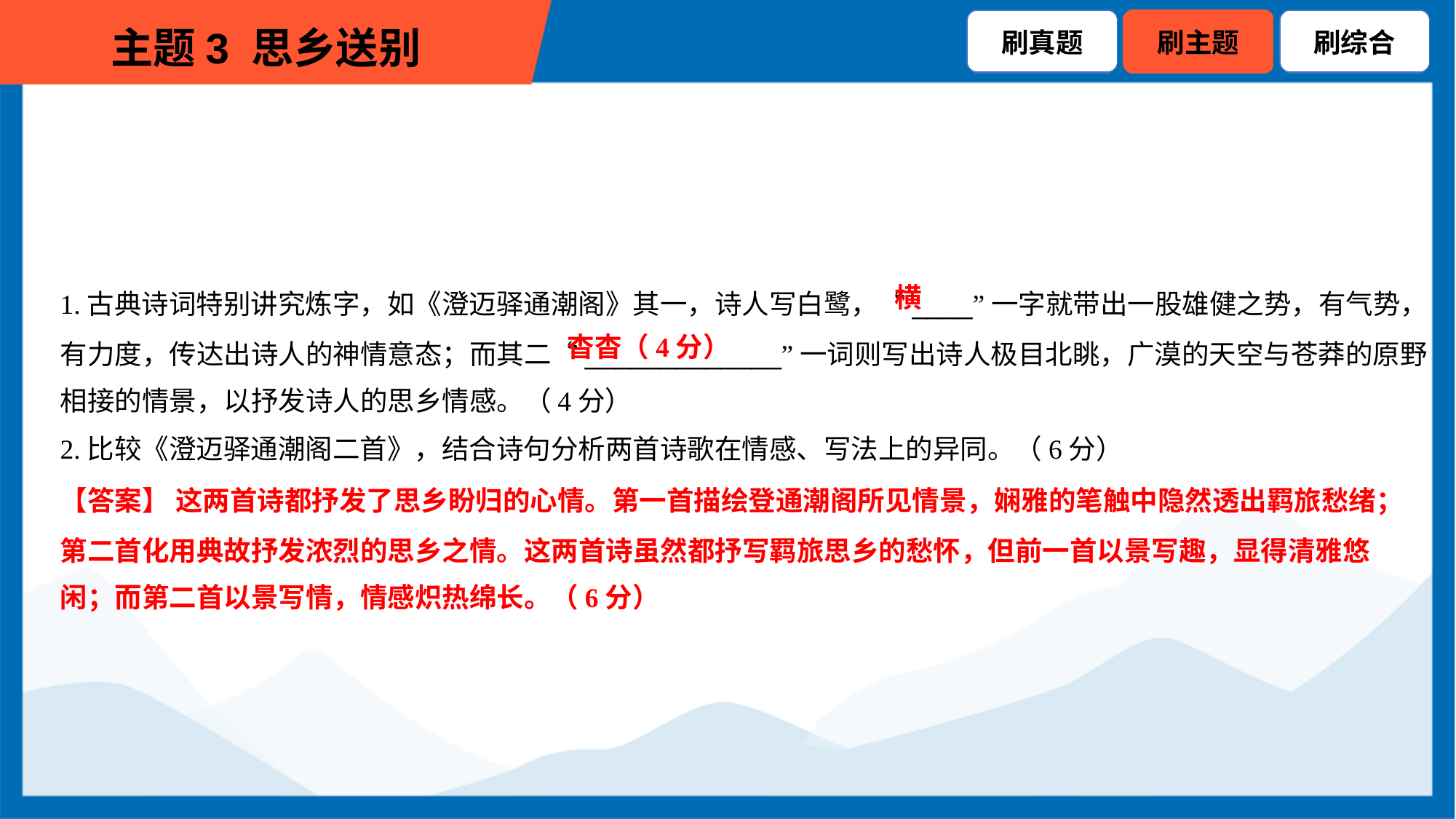

横
1.古典诗词特别讲究炼字，如《澄迈驿通潮阁》其一，诗人写白鹭，“____”一字就带出一股雄健之势，有气势，
有力度，传达出诗人的神情意态；而其二“_____________”一词则写出诗人极目北眺，广漠的天空与苍莽的原野
相接的情景，以抒发诗人的思乡情感。（4分）
杳杳（4分）
2.比较《澄迈驿通潮阁二首》，结合诗句分析两首诗歌在情感、写法上的异同。（6分）
【答案】 这两首诗都抒发了思乡盼归的心情。第一首描绘登通潮阁所见情景，娴雅的笔触中隐然透出羁旅愁绪；
第二首化用典故抒发浓烈的思乡之情。这两首诗虽然都抒写羁旅思乡的愁怀，但前一首以景写趣，显得清雅悠
闲；而第二首以景写情，情感炽热绵长。（6分）